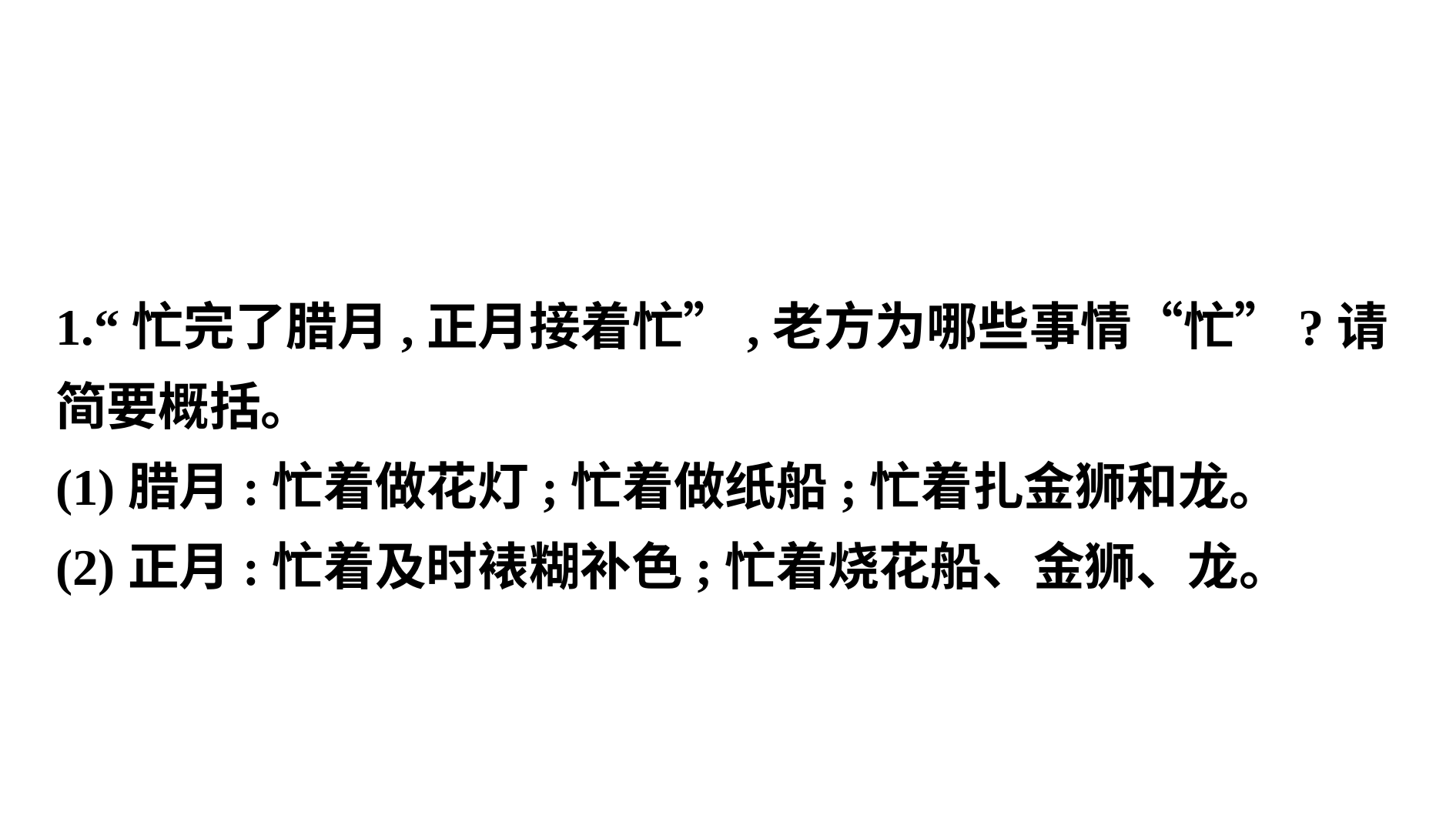

1.“忙完了腊月,正月接着忙”,老方为哪些事情“忙”?请简要概括。
(1)腊月:忙着做花灯;忙着做纸船;忙着扎金狮和龙。
(2)正月:忙着及时裱糊补色;忙着烧花船、金狮、龙。